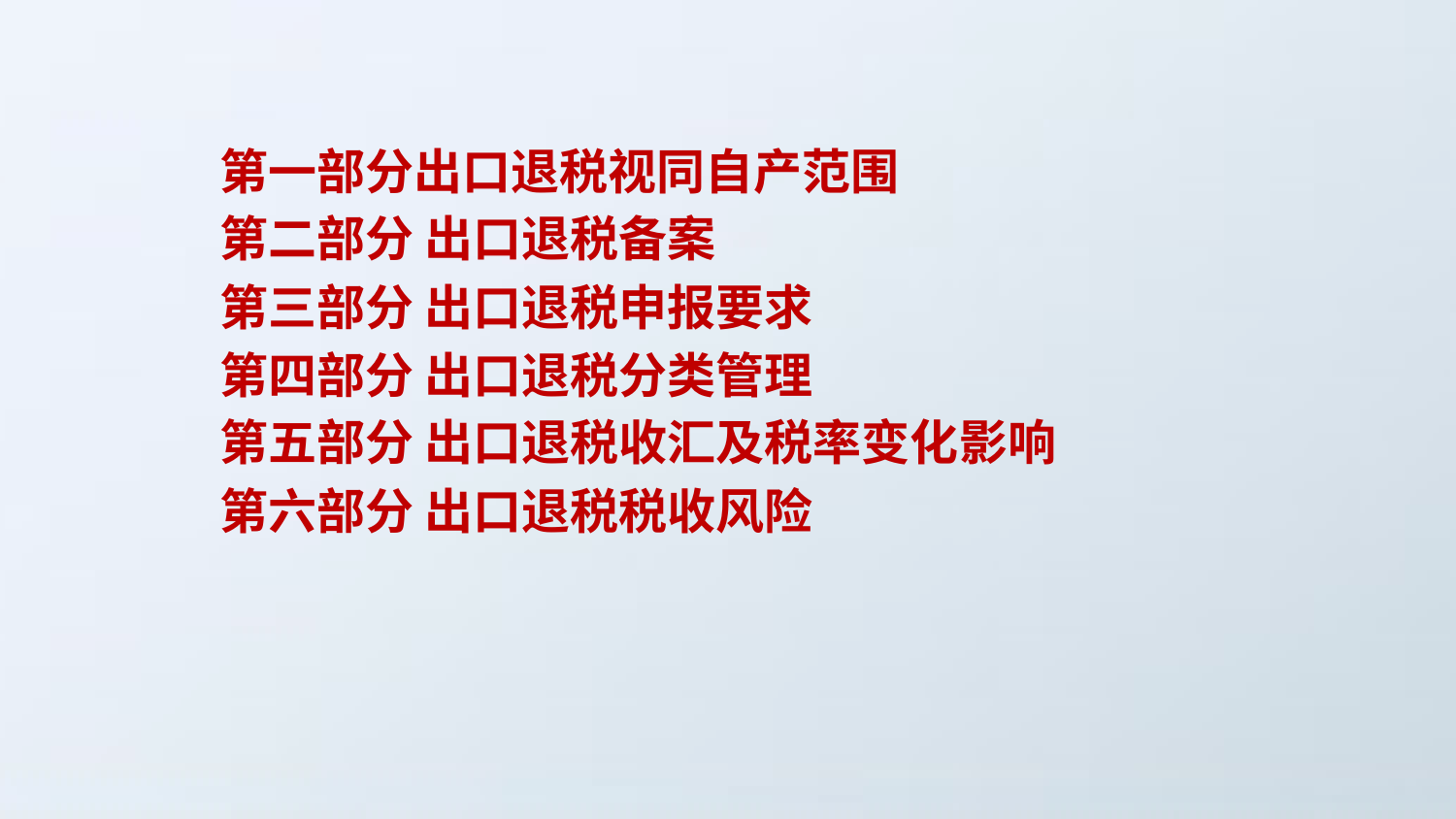

第一部分出口退税视同自产范围
             第二部分 出口退税备案
             第三部分 出口退税申报要求
             第四部分 出口退税分类管理
             第五部分 出口退税收汇及税率变化影响
             第六部分 出口退税税收风险